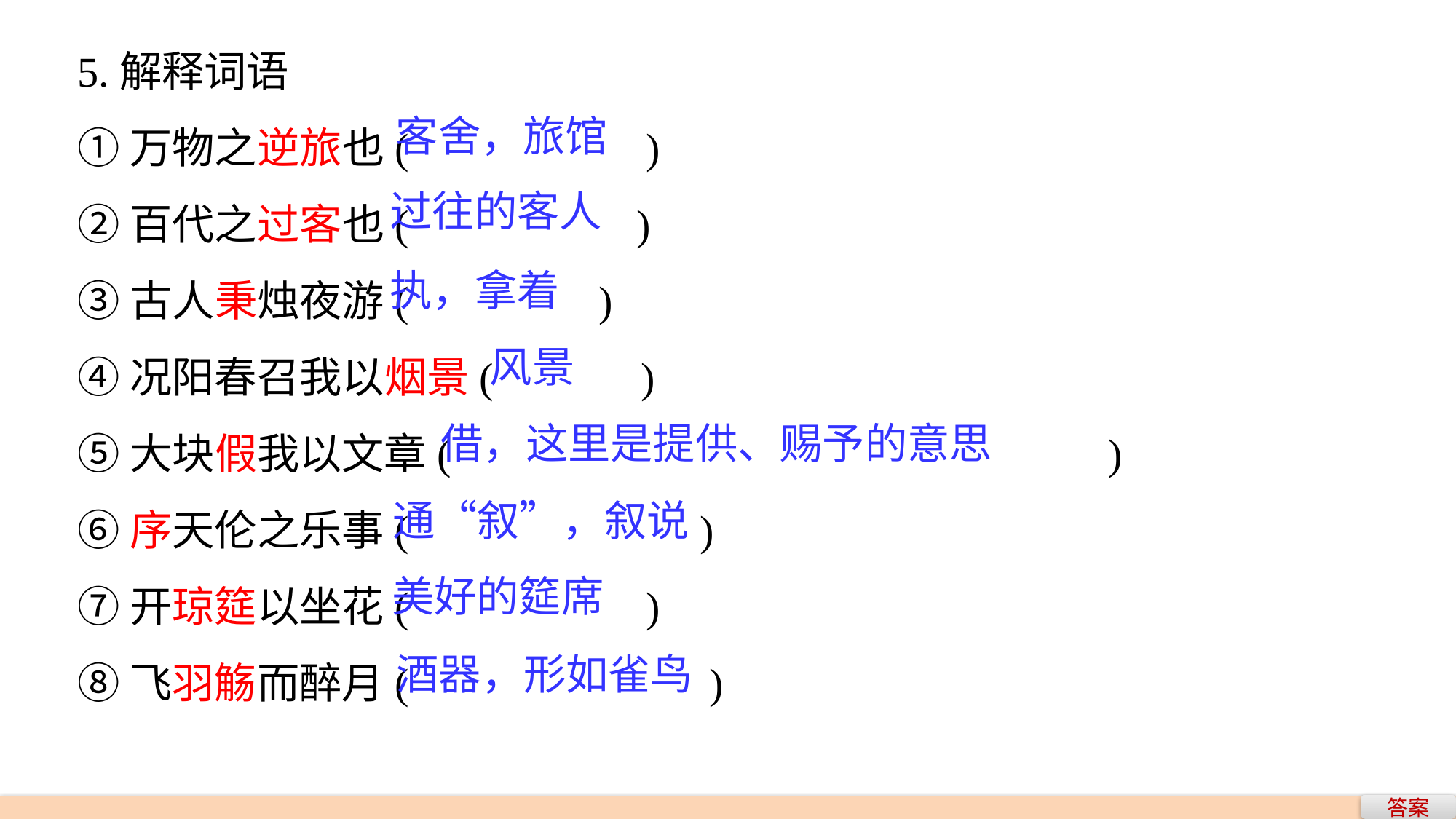

5.解释词语
①万物之逆旅也(　　　　     )
②百代之过客也(　　　　    )
③古人秉烛夜游(　　　　)
④况阳春召我以烟景(　　　)
⑤大块假我以文章(　　　　				    )
⑥序天伦之乐事(　　　　	       )
⑦开琼筵以坐花(　　　　     )
⑧飞羽觞而醉月(　　　　	        )
客舍，旅馆
过往的客人
执，拿着
风景
借，这里是提供、赐予的意思
通“叙”，叙说
美好的筵席
酒器，形如雀鸟
答案